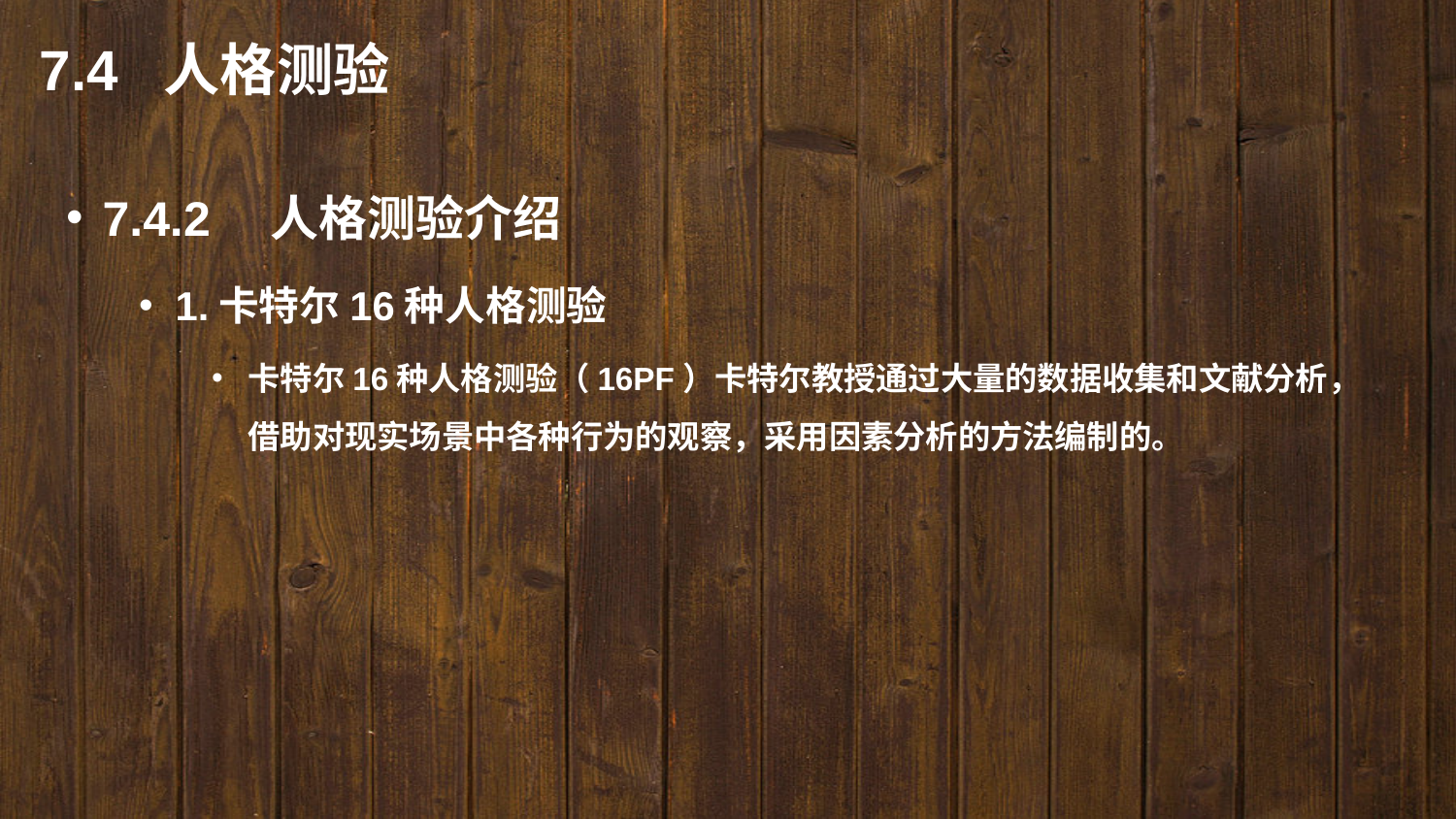

7.4  人格测验
7.4.2　人格测验介绍
1.卡特尔16种人格测验
卡特尔16种人格测验（16PF）卡特尔教授通过大量的数据收集和文献分析，借助对现实场景中各种行为的观察，采用因素分析的方法编制的。